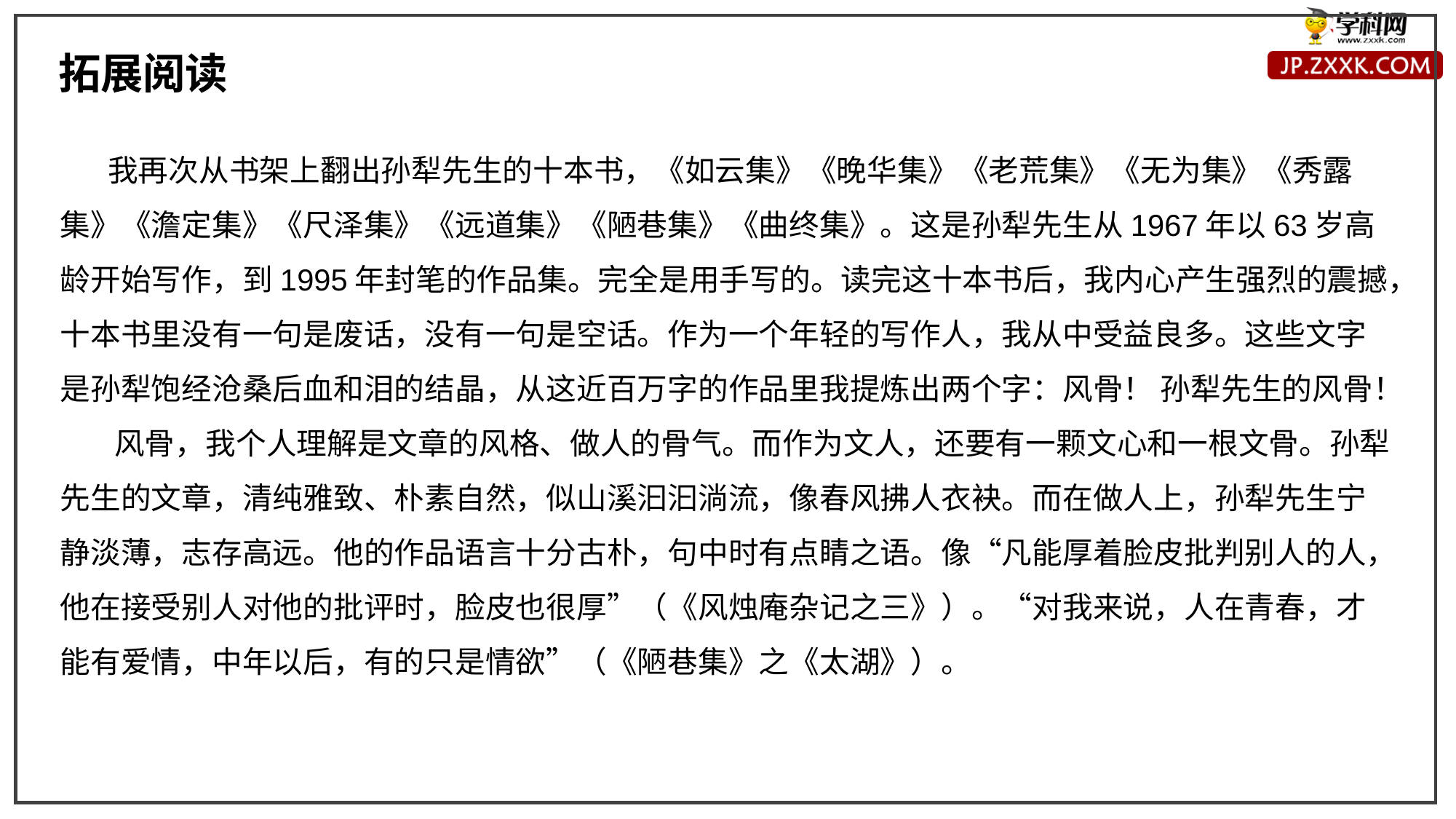

拓展阅读
      我再次从书架上翻出孙犁先生的十本书，《如云集》《晚华集》《老荒集》《无为集》《秀露集》《澹定集》《尺泽集》《远道集》《陋巷集》《曲终集》。这是孙犁先生从1967年以63岁高龄开始写作，到1995年封笔的作品集。完全是用手写的。读完这十本书后，我内心产生强烈的震撼，十本书里没有一句是废话，没有一句是空话。作为一个年轻的写作人，我从中受益良多。这些文字是孙犁饱经沧桑后血和泪的结晶，从这近百万字的作品里我提炼出两个字：风骨！ 孙犁先生的风骨！
       风骨，我个人理解是文章的风格、做人的骨气。而作为文人，还要有一颗文心和一根文骨。孙犁先生的文章，清纯雅致、朴素自然，似山溪汩汩淌流，像春风拂人衣袂。而在做人上，孙犁先生宁静淡薄，志存高远。他的作品语言十分古朴，句中时有点睛之语。像“凡能厚着脸皮批判别人的人，他在接受别人对他的批评时，脸皮也很厚”（《风烛庵杂记之三》）。“对我来说，人在青春，才能有爱情，中年以后，有的只是情欲”（《陋巷集》之《太湖》）。